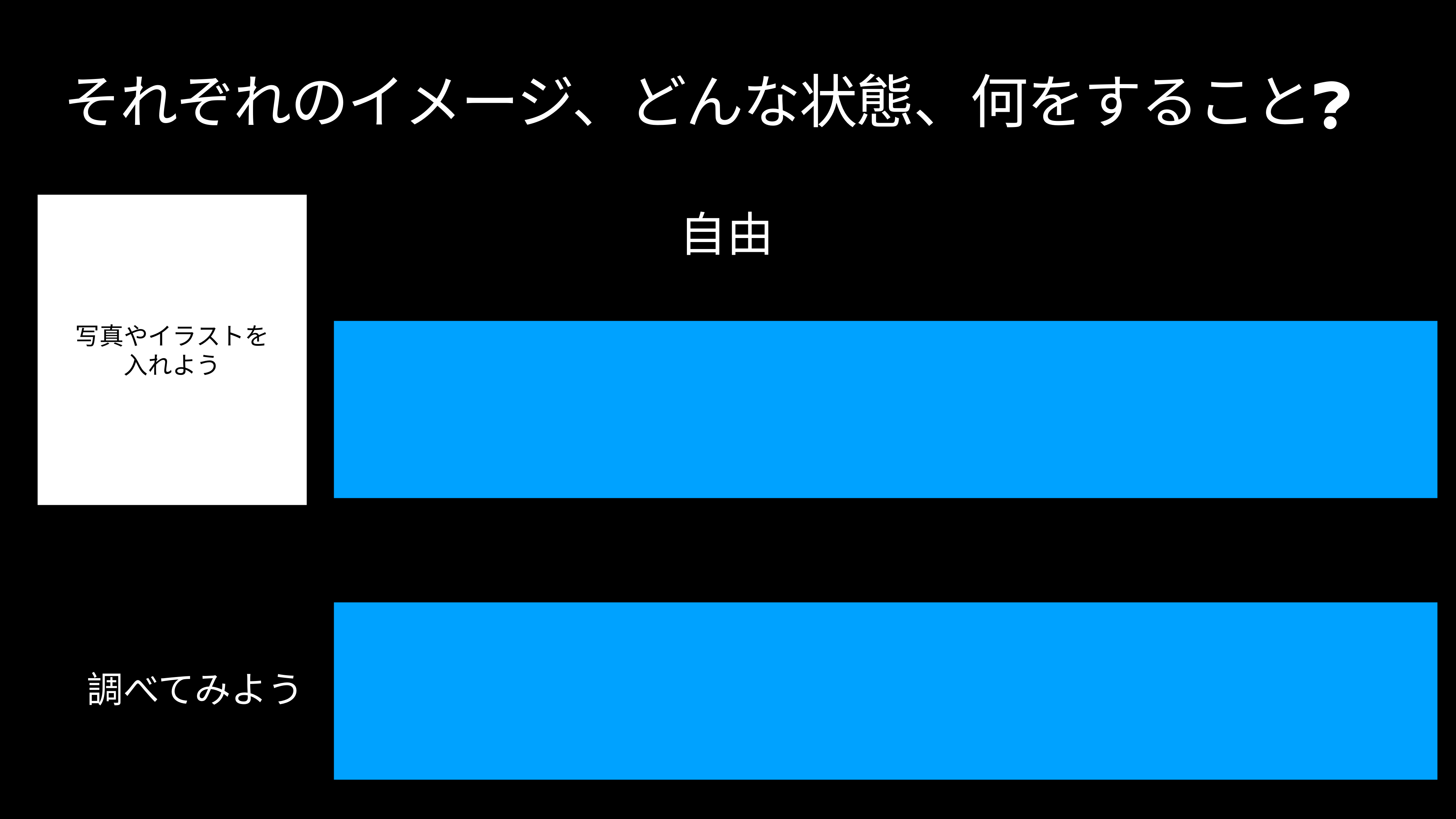

# それぞれのイメージ、どんな状態、何をすること❓
写真やイラストを
入れよう
自由

調べてみよう